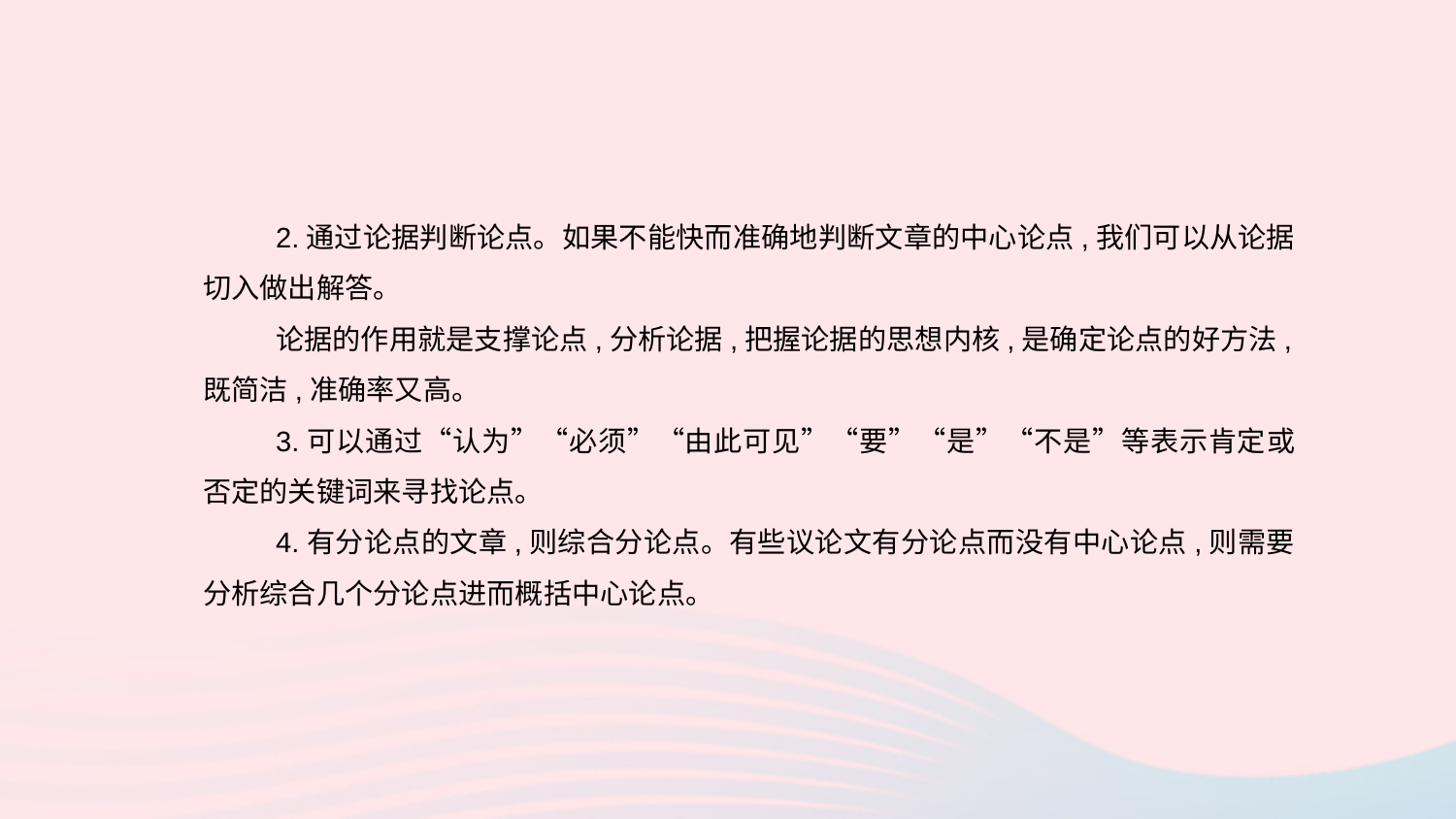

2.通过论据判断论点。如果不能快而准确地判断文章的中心论点,我们可以从论据切入做出解答。
论据的作用就是支撑论点,分析论据,把握论据的思想内核,是确定论点的好方法,既简洁,准确率又高。
3.可以通过“认为”“必须”“由此可见”“要”“是”“不是”等表示肯定或否定的关键词来寻找论点。
4.有分论点的文章,则综合分论点。有些议论文有分论点而没有中心论点,则需要分析综合几个分论点进而概括中心论点。